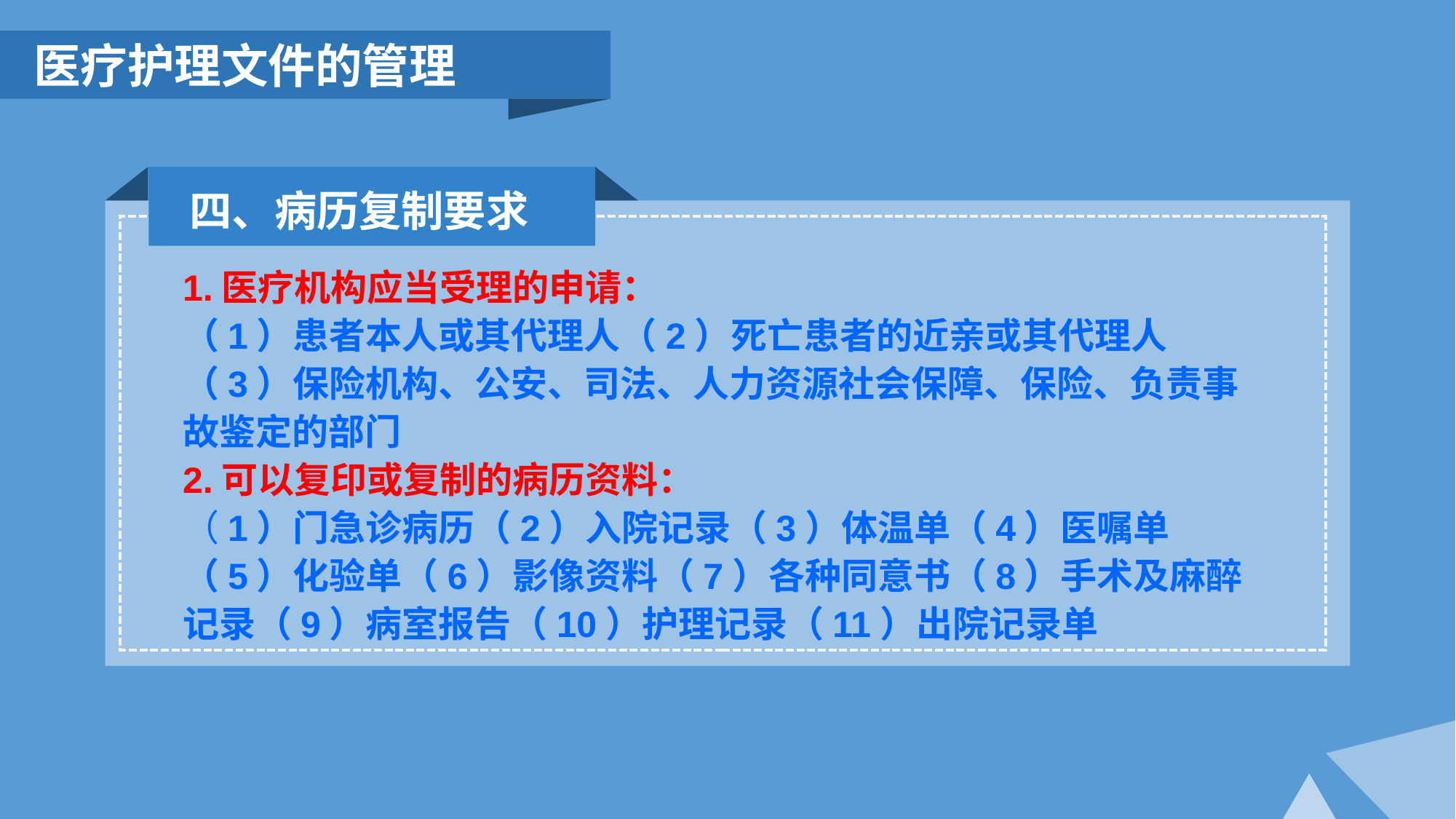

医疗护理文件的管理

四、病历复制要求

1.医疗机构应当受理的申请：
（1）患者本人或其代理人（2）死亡患者的近亲或其代理人（3）保险机构、公安、司法、人力资源社会保障、保险、负责事故鉴定的部门
2.可以复印或复制的病历资料：
（1）门急诊病历（2）入院记录（3）体温单（4）医嘱单
（5）化验单（6）影像资料（7）各种同意书（8）手术及麻醉记录（9）病室报告（10）护理记录（11）出院记录单